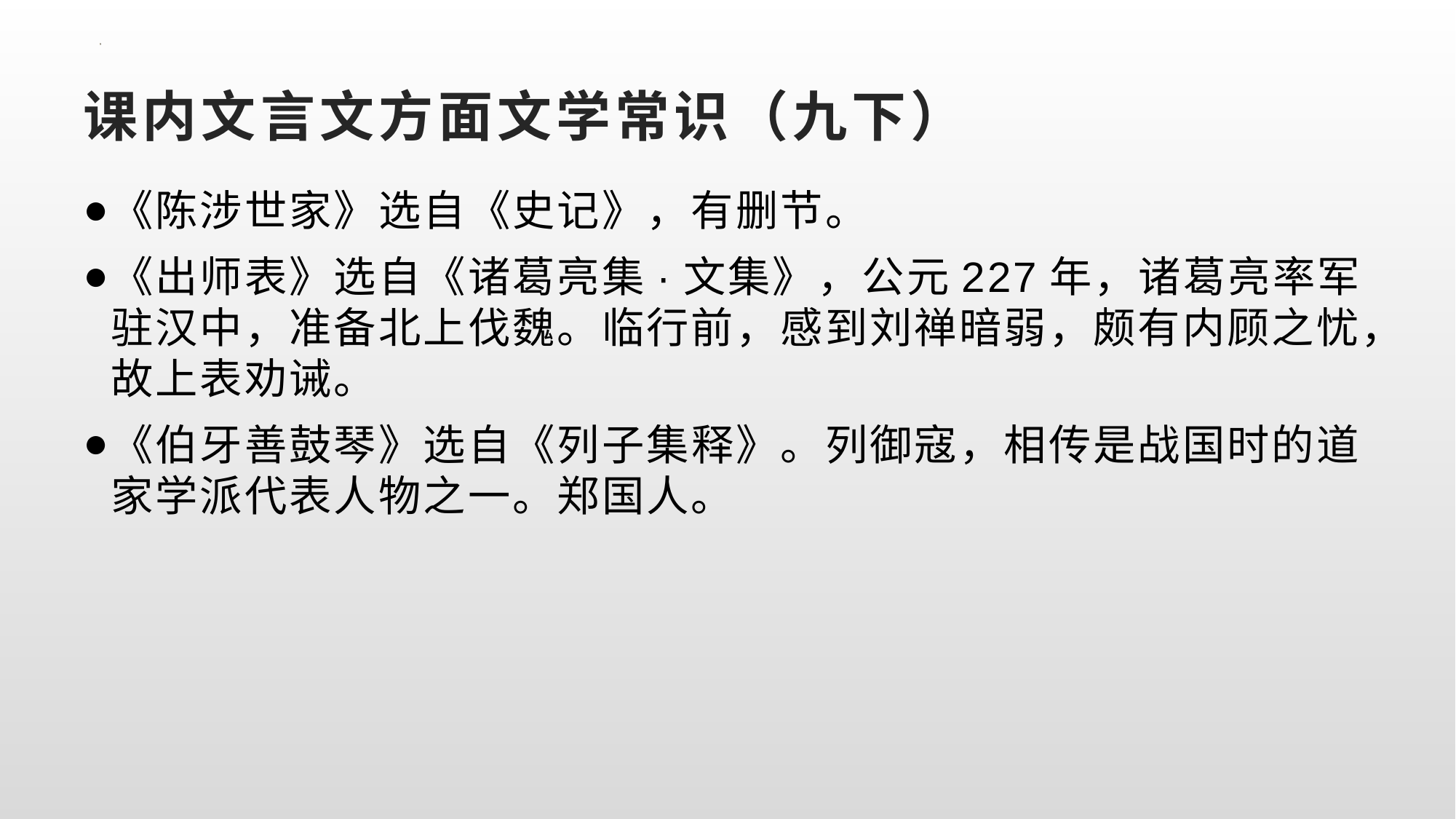

# 课内文言文方面文学常识（九下）
《陈涉世家》选自《史记》，有删节。
《出师表》选自《诸葛亮集·文集》，公元227年，诸葛亮率军驻汉中，准备北上伐魏。临行前，感到刘禅暗弱，颇有内顾之忧，故上表劝诫。
《伯牙善鼓琴》选自《列子集释》。列御寇，相传是战国时的道家学派代表人物之一。郑国人。